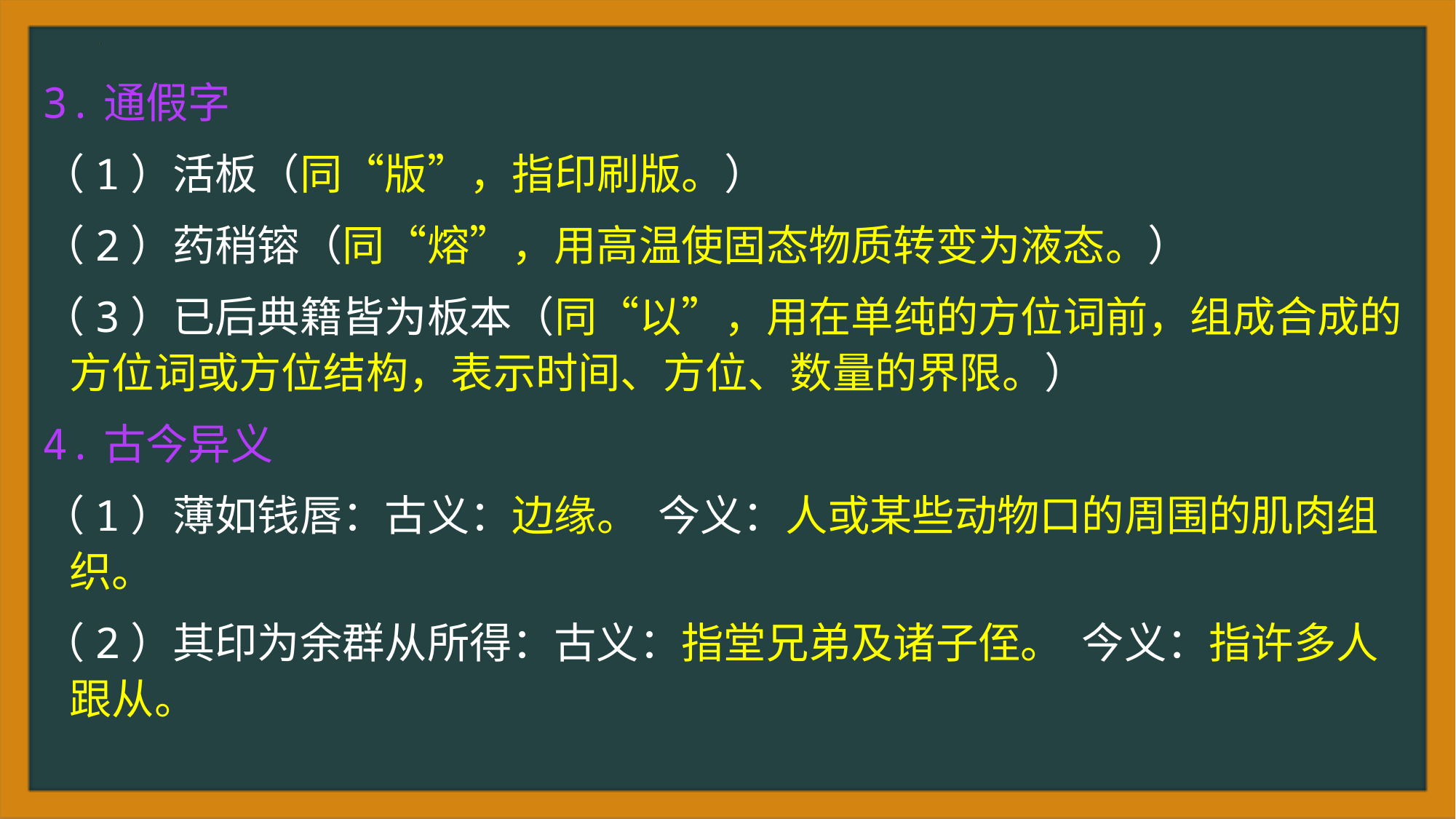

3.通假字
（1）活板（同“版”，指印刷版。）
（2）药稍镕（同“熔”，用高温使固态物质转变为液态。）
（3）已后典籍皆为板本（同“以”，用在单纯的方位词前，组成合成的方位词或方位结构，表示时间、方位、数量的界限。）
4.古今异义
（1）薄如钱唇：古义：边缘。  今义：人或某些动物口的周围的肌肉组织。
（2）其印为余群从所得：古义：指堂兄弟及诸子侄。  今义：指许多人跟从。